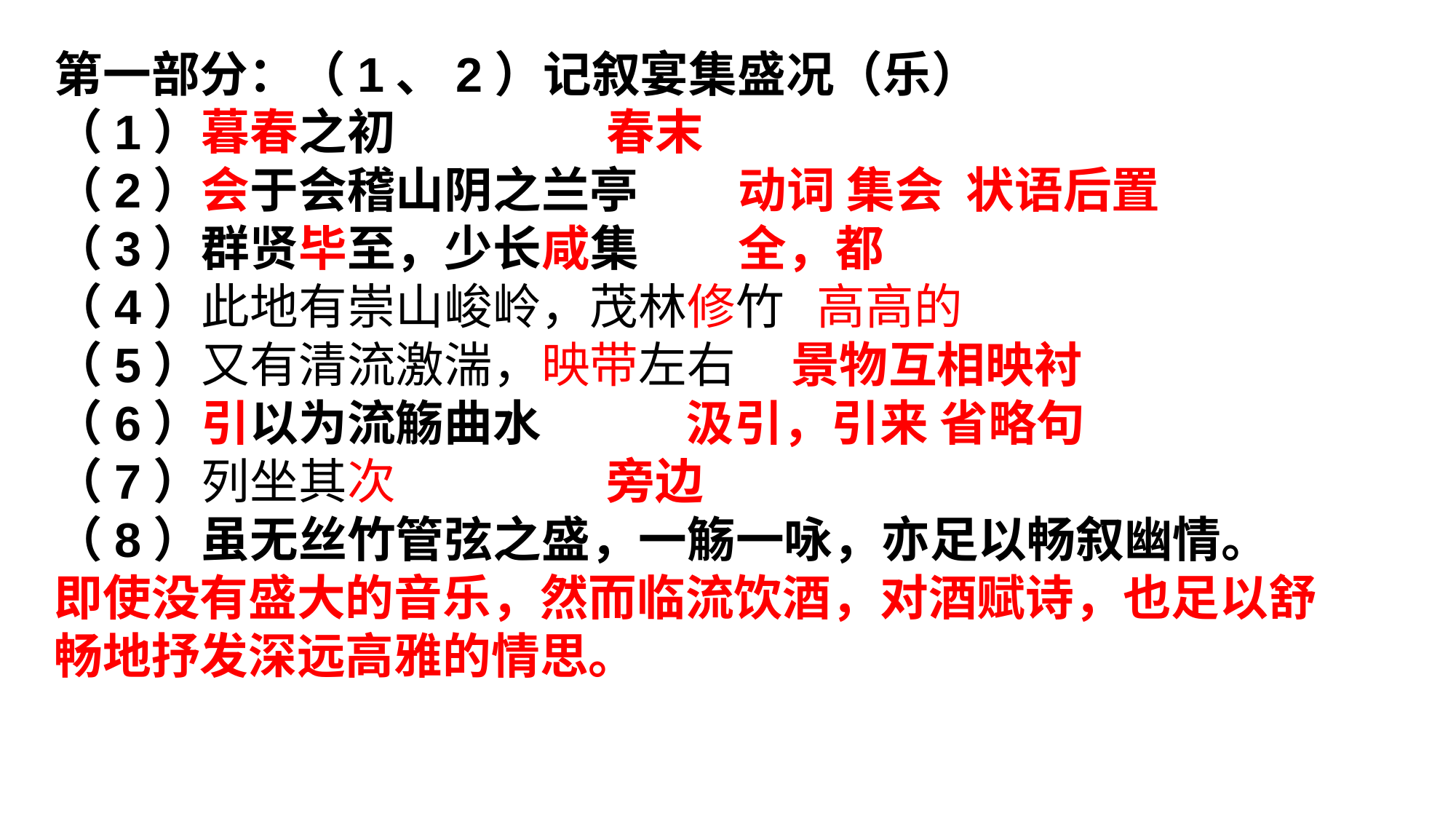

第一部分：（1、2）记叙宴集盛况（乐）
（1）暮春之初                   春末
（2）会于会稽山阴之兰亭         动词 集会  状语后置
（3）群贤毕至，少长咸集         全，都
（4）此地有崇山峻岭，茂林修竹   高高的
（5）又有清流激湍，映带左右     景物互相映衬
（6）引以为流觞曲水             汲引，引来 省略句
（7）列坐其次                   旁边
（8）虽无丝竹管弦之盛，一觞一咏，亦足以畅叙幽情。
即使没有盛大的音乐，然而临流饮酒，对酒赋诗，也足以舒畅地抒发深远高雅的情思。